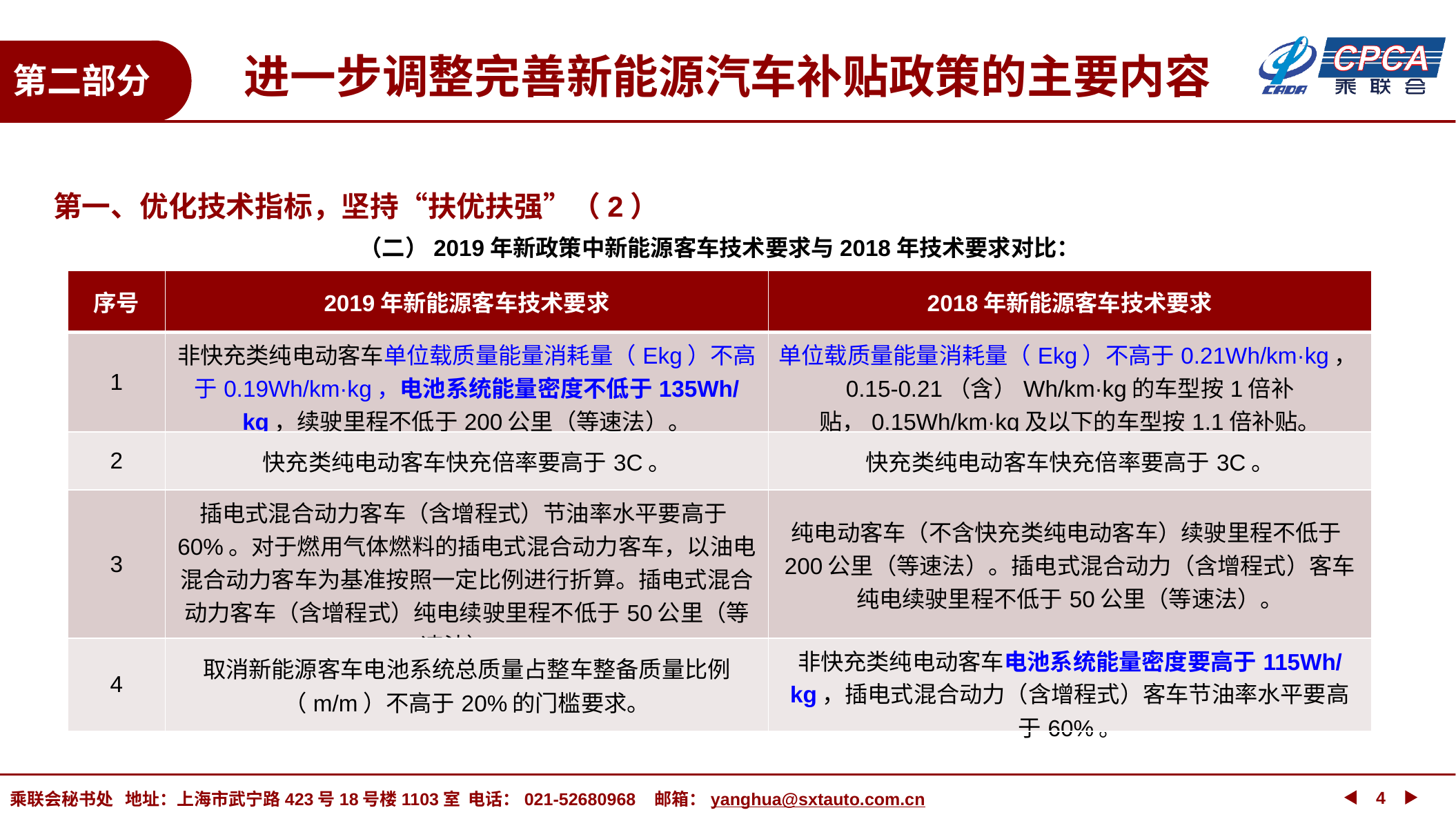

进一步调整完善新能源汽车补贴政策的主要内容
第二部分
第一、优化技术指标，坚持“扶优扶强”（2）
（二）2019年新政策中新能源客车技术要求与2018年技术要求对比：
| 序号 | 2019年新能源客车技术要求 | 2018年新能源客车技术要求 |
| --- | --- | --- |
| 1 | 非快充类纯电动客车单位载质量能量消耗量（Ekg）不高于0.19Wh/km·kg，电池系统能量密度不低于135Wh/kg，续驶里程不低于200公里（等速法）。 | 单位载质量能量消耗量（Ekg）不高于0.21Wh/km·kg，0.15-0.21（含）Wh/km·kg的车型按1倍补贴，0.15Wh/km·kg及以下的车型按1.1倍补贴。 |
| 2 | 快充类纯电动客车快充倍率要高于3C。 | 快充类纯电动客车快充倍率要高于3C。 |
| 3 | 插电式混合动力客车（含增程式）节油率水平要高于60%。对于燃用气体燃料的插电式混合动力客车，以油电混合动力客车为基准按照一定比例进行折算。插电式混合动力客车（含增程式）纯电续驶里程不低于50公里（等速法）。 | 纯电动客车（不含快充类纯电动客车）续驶里程不低于200公里（等速法）。插电式混合动力（含增程式）客车纯电续驶里程不低于50公里（等速法）。 |
| 4 | 取消新能源客车电池系统总质量占整车整备质量比例（m/m）不高于20%的门槛要求。 | 非快充类纯电动客车电池系统能量密度要高于115Wh/kg，插电式混合动力（含增程式）客车节油率水平要高于60%。 |